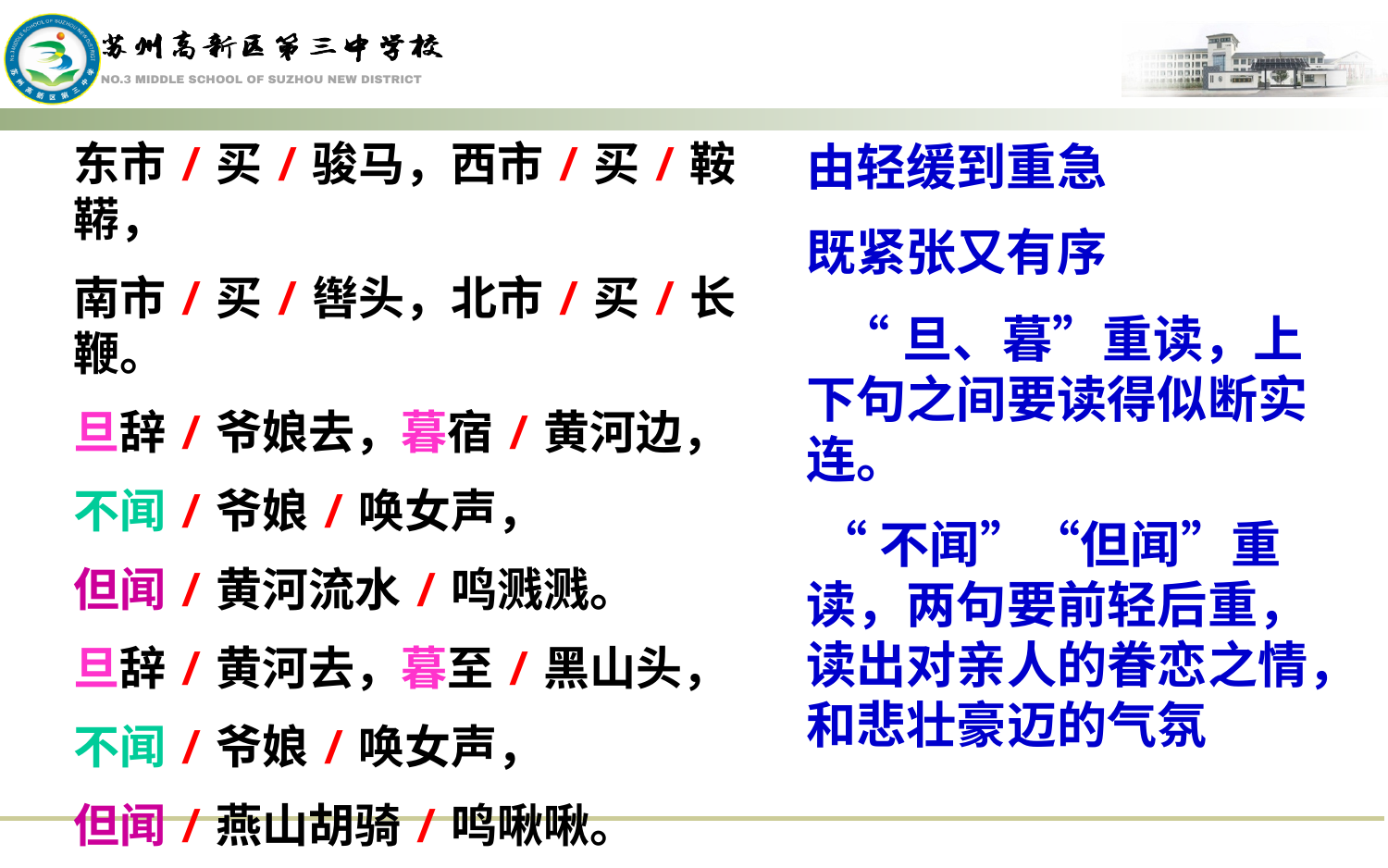

东市/买/骏马，西市/买/鞍鞯，
南市/买/辔头，北市/买/长鞭。
旦辞/爷娘去，暮宿/黄河边，
不闻/爷娘/唤女声，
但闻/黄河流水/鸣溅溅。
旦辞/黄河去，暮至/黑山头，
不闻/爷娘/唤女声，
但闻/燕山胡骑/鸣啾啾。
由轻缓到重急
既紧张又有序
   “旦、暮”重读，上下句之间要读得似断实连。
 “不闻”“但闻”重读，两句要前轻后重，读出对亲人的眷恋之情，和悲壮豪迈的气氛